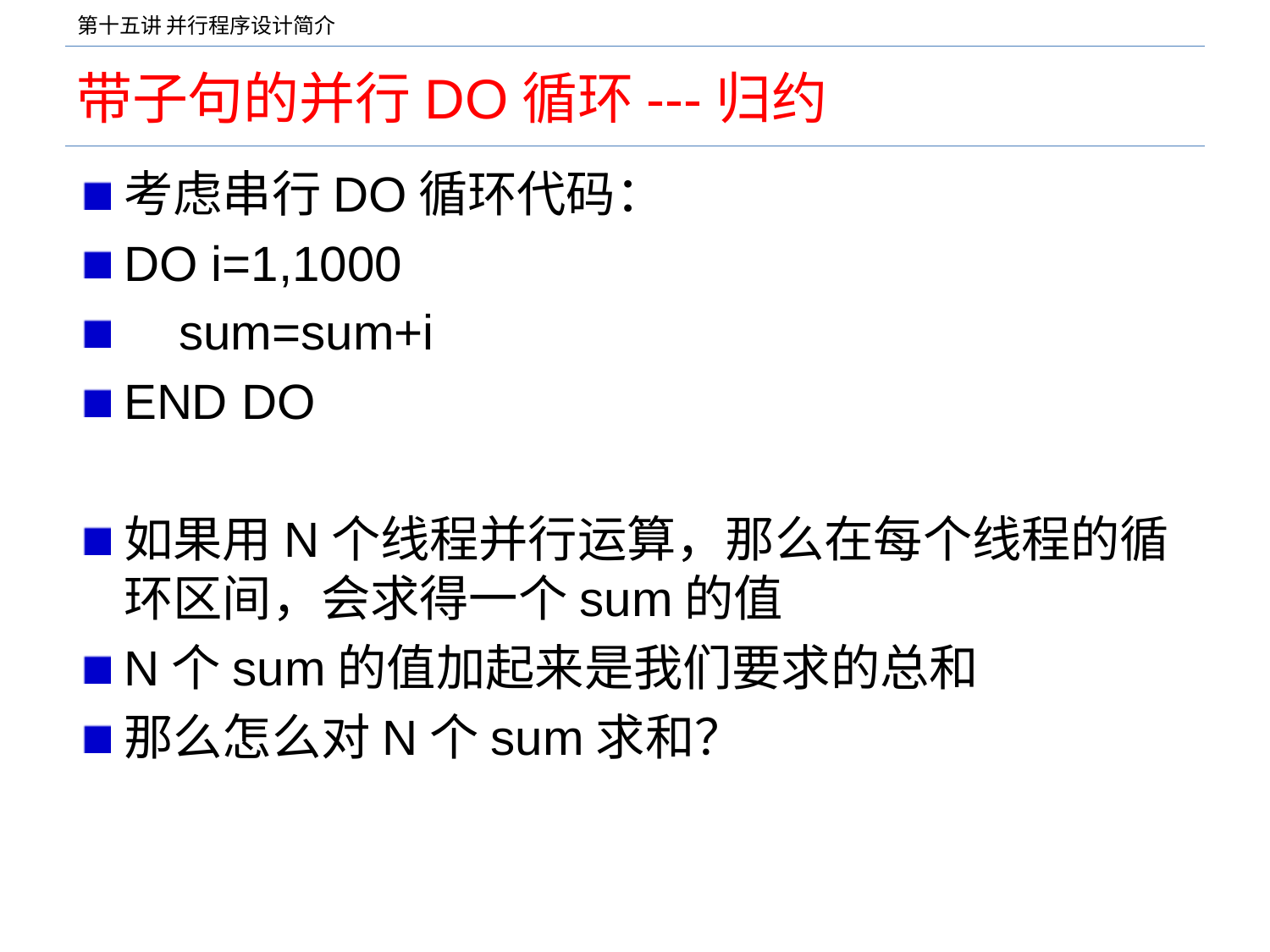

# 带子句的并行DO循环---归约
考虑串行DO循环代码：
DO i=1,1000
    sum=sum+i
END DO

如果用N个线程并行运算，那么在每个线程的循环区间，会求得一个sum的值
N个sum的值加起来是我们要求的总和
那么怎么对N个sum求和？